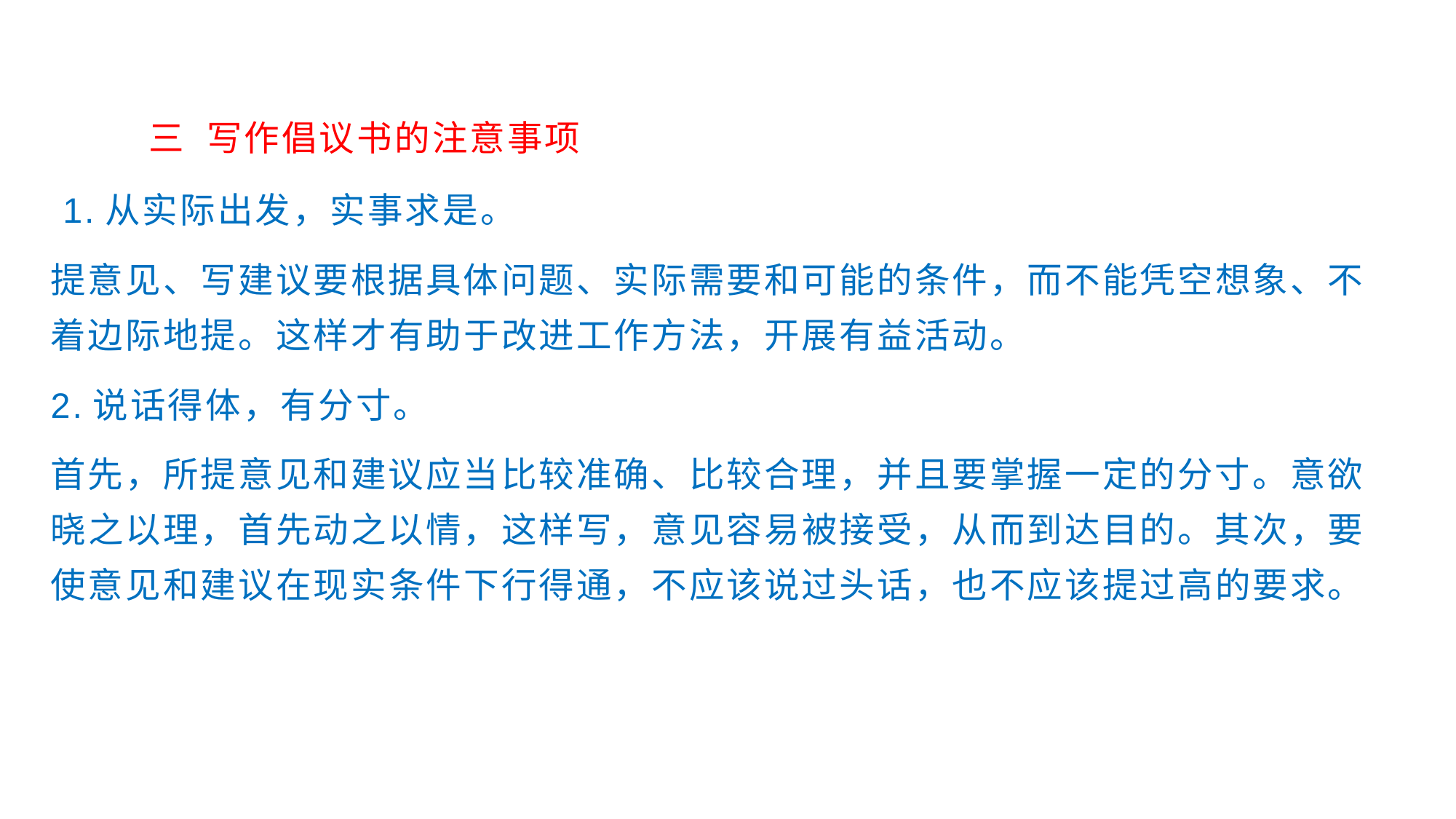

三  写作倡议书的注意事项
 1.从实际出发，实事求是。
提意见、写建议要根据具体问题、实际需要和可能的条件，而不能凭空想象、不着边际地提。这样才有助于改进工作方法，开展有益活动。
2.说话得体，有分寸。
首先，所提意见和建议应当比较准确、比较合理，并且要掌握一定的分寸。意欲晓之以理，首先动之以情，这样写，意见容易被接受，从而到达目的。其次，要使意见和建议在现实条件下行得通，不应该说过头话，也不应该提过高的要求。